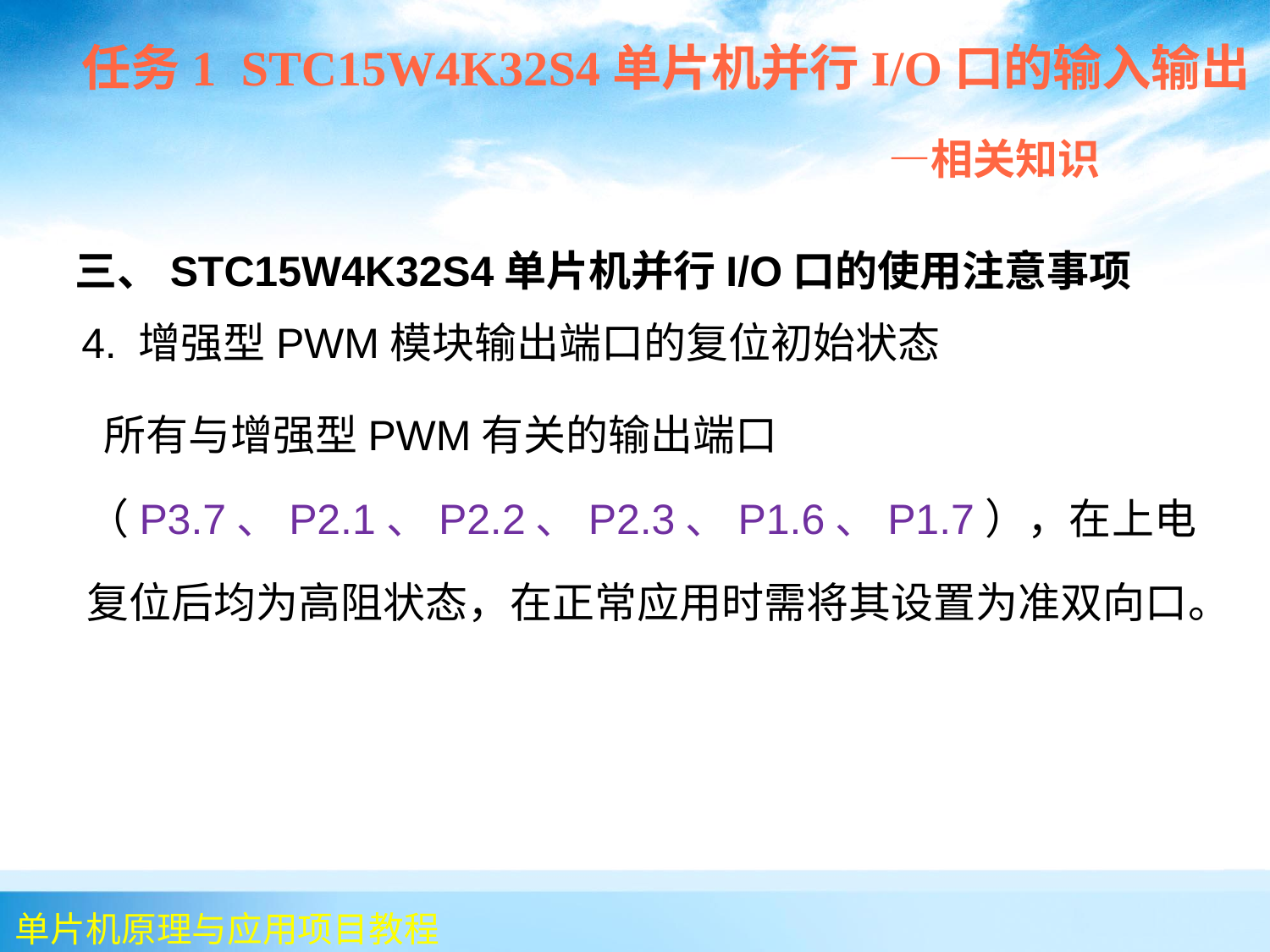

任务1  STC15W4K32S4单片机并行I/O口的输入输出
                                                                            —相关知识
  三、STC15W4K32S4单片机并行I/O口的使用注意事项
   4. 增强型PWM模块输出端口的复位初始状态
     所有与增强型PWM有关的输出端口（P3.7、P2.1、P2.2、P2.3、P1.6、P1.7），在上电复位后均为高阻状态，在正常应用时需将其设置为准双向口。